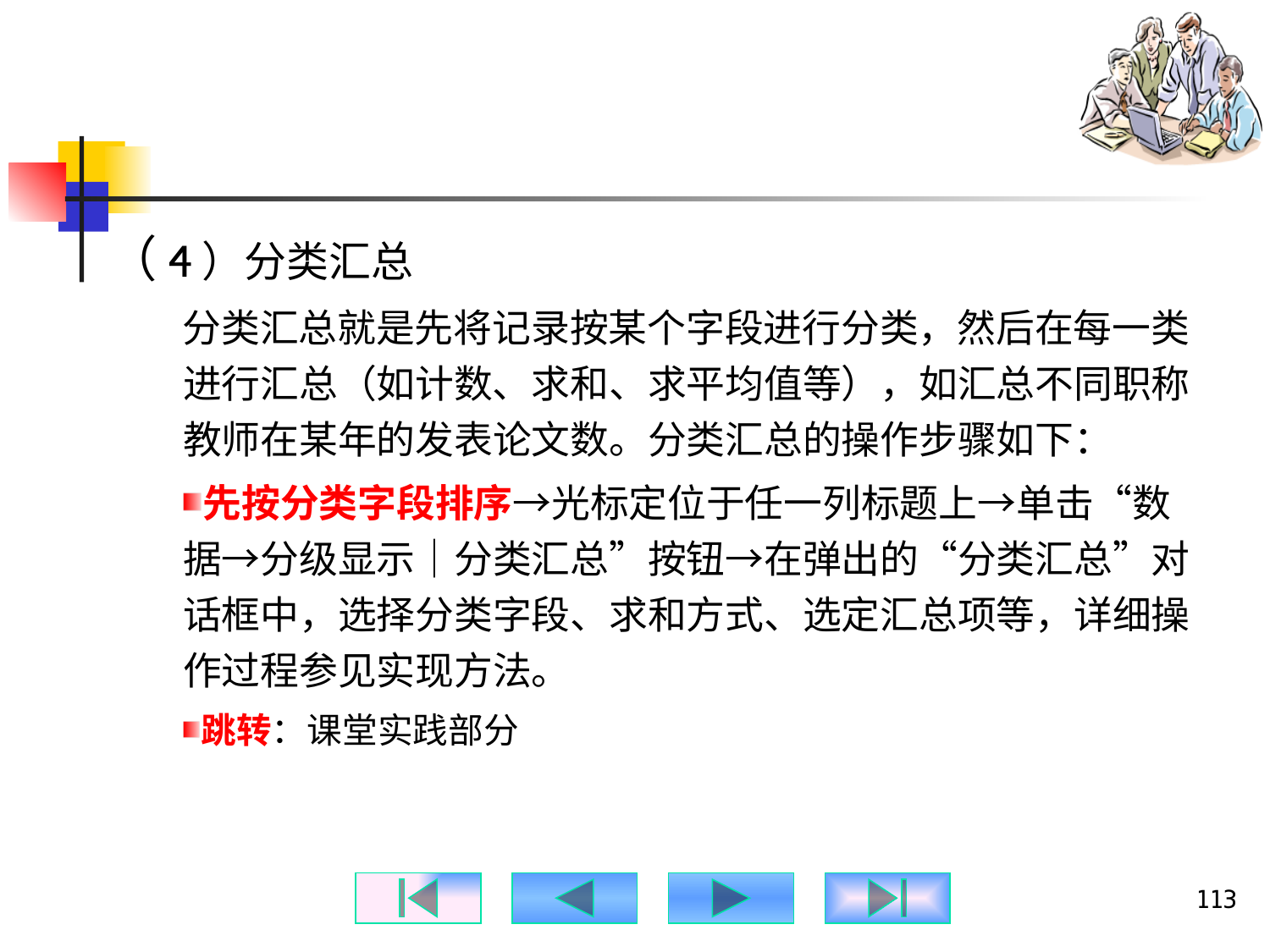

#
（4）分类汇总
分类汇总就是先将记录按某个字段进行分类，然后在每一类进行汇总（如计数、求和、求平均值等），如汇总不同职称教师在某年的发表论文数。分类汇总的操作步骤如下：
先按分类字段排序→光标定位于任一列标题上→单击“数据→分级显示｜分类汇总”按钮→在弹出的“分类汇总”对话框中，选择分类字段、求和方式、选定汇总项等，详细操作过程参见实现方法。
跳转：课堂实践部分

113